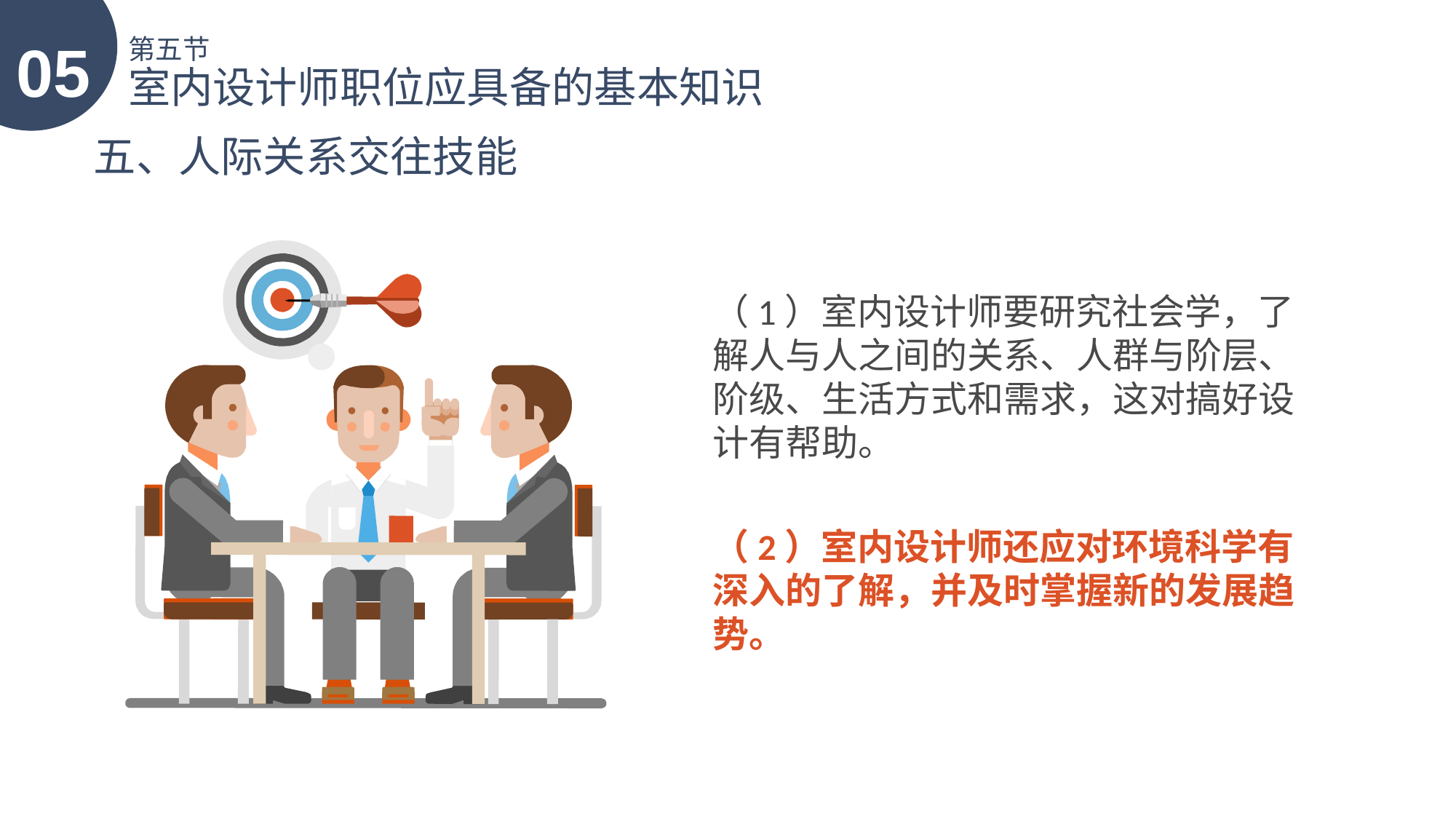

05
第五节
室内设计师职位应具备的基本知识
五、人际关系交往技能

（1）室内设计师要研究社会学，了解人与人之间的关系、人群与阶层、阶级、生活方式和需求，这对搞好设计有帮助。

（2）室内设计师还应对环境科学有深入的了解，并及时掌握新的发展趋势。